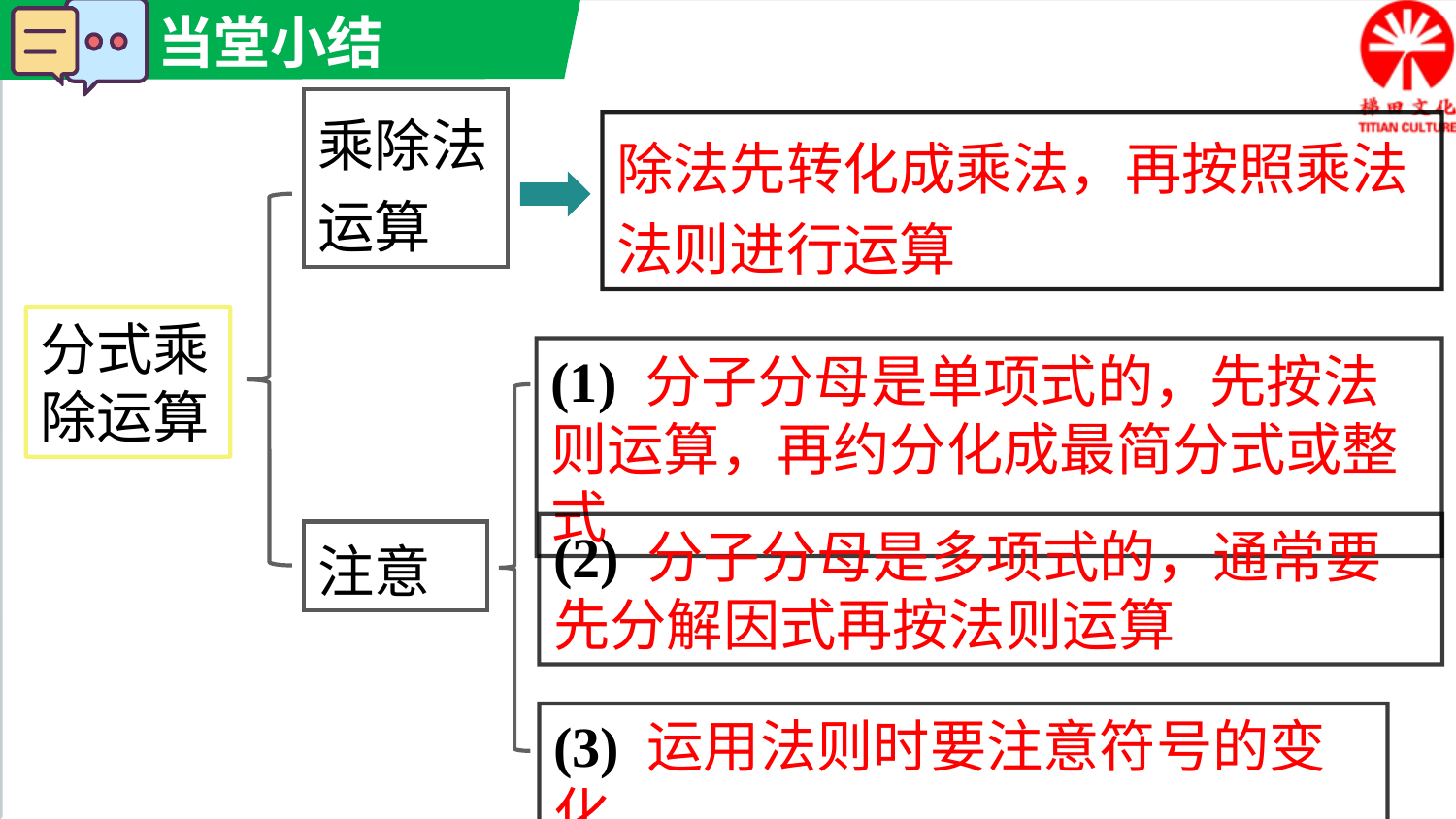

乘除法运算
除法先转化成乘法，再按照乘法法则进行运算

分式乘除运算
(1) 分子分母是单项式的，先按法则运算，再约分化成最简分式或整式

(2) 分子分母是多项式的，通常要先分解因式再按法则运算
注意
(3) 运用法则时要注意符号的变化